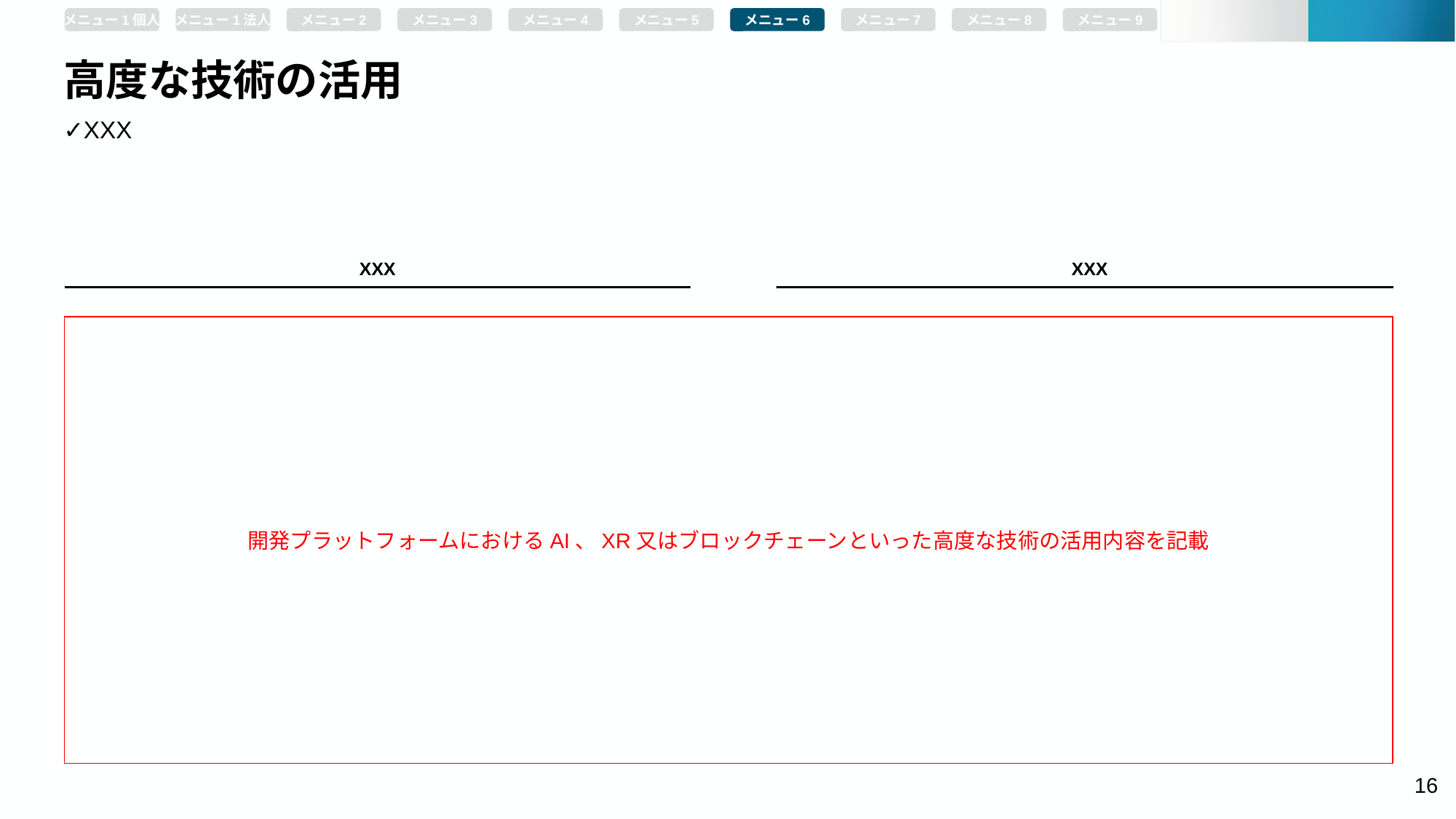

メニュー1個人
メニュー1法人
メニュー2
メニュー3
メニュー4
メニュー5
メニュー6
メニュー7
メニュー8
メニュー9
# 高度な技術の活用
✓XXX
XXX
XXX
開発プラットフォームにおけるAI、XR又はブロックチェーンといった高度な技術の活用内容を記載
16